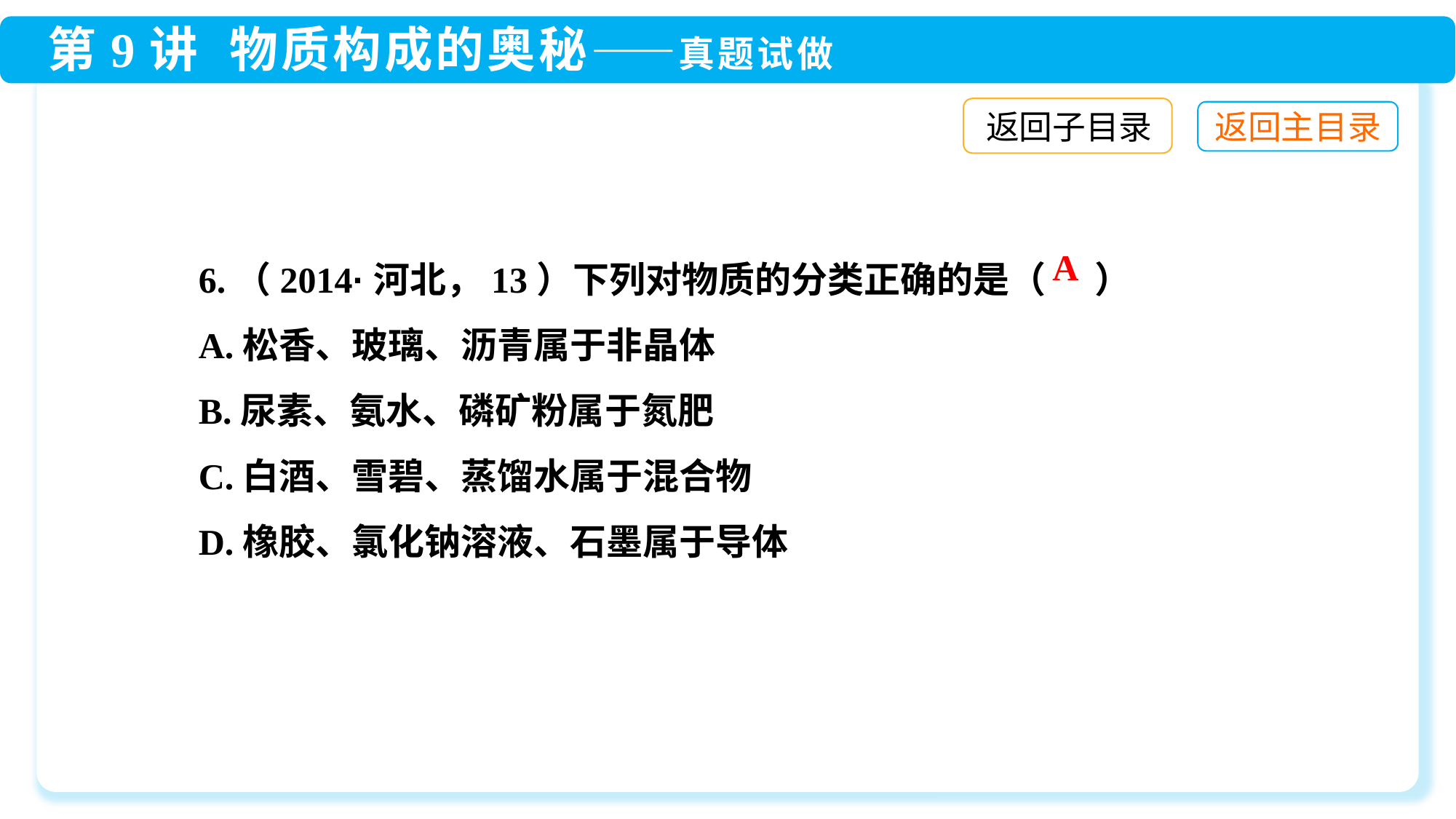

返回子目录

6.（2014·河北，13）下列对物质的分类正确的是（      ）
A.松香、玻璃、沥青属于非晶体
B.尿素、氨水、磷矿粉属于氮肥
C.白酒、雪碧、蒸馏水属于混合物
D.橡胶、氯化钠溶液、石墨属于导体

A